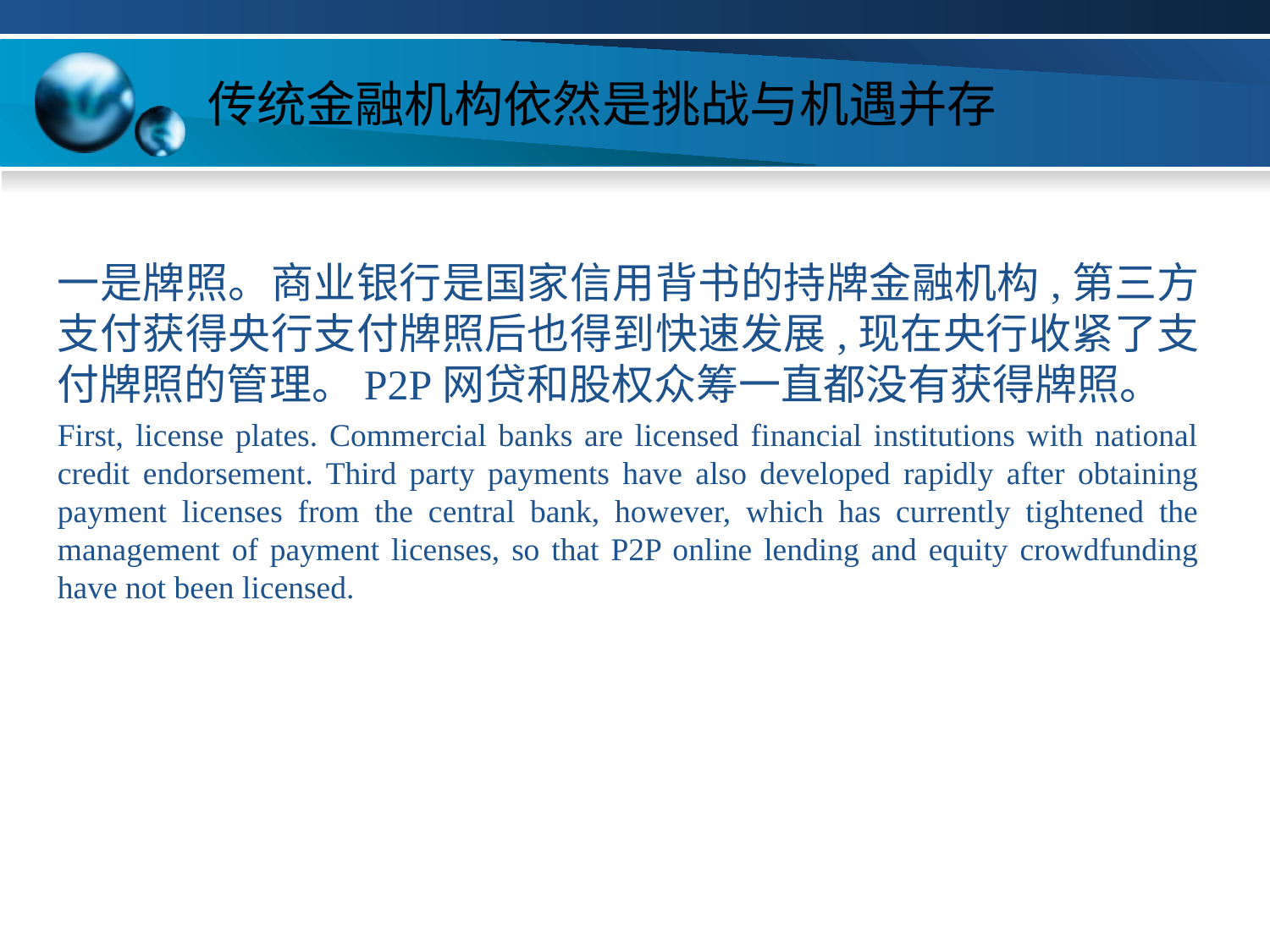

# 传统金融机构依然是挑战与机遇并存
一是牌照。商业银行是国家信用背书的持牌金融机构,第三方支付获得央行支付牌照后也得到快速发展,现在央行收紧了支付牌照的管理。P2P网贷和股权众筹一直都没有获得牌照。
First, license plates. Commercial banks are licensed financial institutions with national credit endorsement. Third party payments have also developed rapidly after obtaining payment licenses from the central bank, however, which has currently tightened the management of payment licenses, so that P2P online lending and equity crowdfunding have not been licensed.